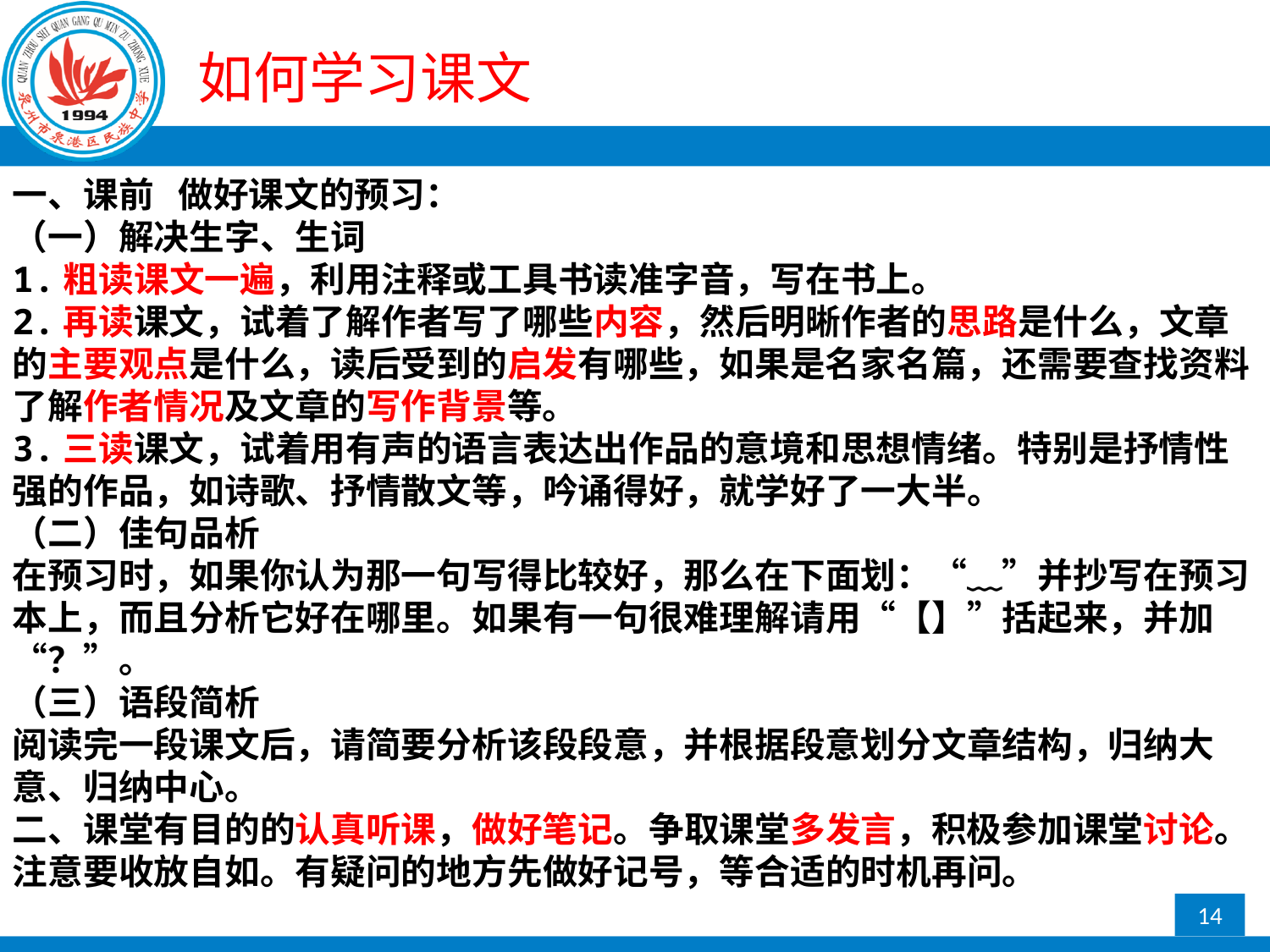

# 如何学习课文
一、课前   做好课文的预习：
（一）解决生字、生词
1.粗读课文一遍，利用注释或工具书读准字音，写在书上。
2.再读课文，试着了解作者写了哪些内容，然后明晰作者的思路是什么，文章的主要观点是什么，读后受到的启发有哪些，如果是名家名篇，还需要查找资料了解作者情况及文章的写作背景等。
3.三读课文，试着用有声的语言表达出作品的意境和思想情绪。特别是抒情性强的作品，如诗歌、抒情散文等，吟诵得好，就学好了一大半。
（二）佳句品析
在预习时，如果你认为那一句写得比较好，那么在下面划：“﹏”并抄写在预习本上，而且分析它好在哪里。如果有一句很难理解请用“【】”括起来，并加“？”。
（三）语段简析
阅读完一段课文后，请简要分析该段段意，并根据段意划分文章结构，归纳大意、归纳中心。
二、课堂有目的的认真听课，做好笔记。争取课堂多发言，积极参加课堂讨论。注意要收放自如。有疑问的地方先做好记号，等合适的时机再问。